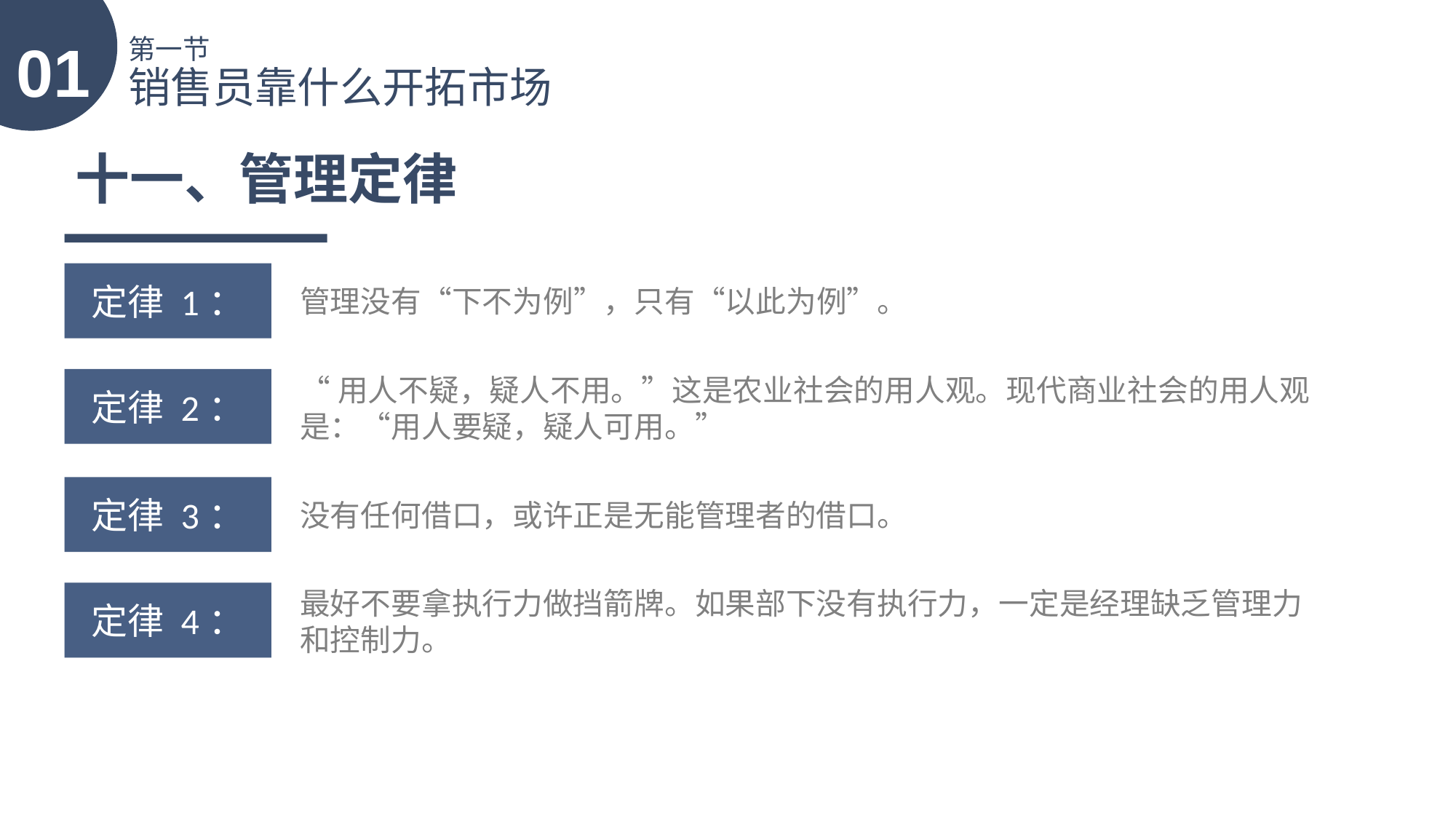

01
第一节
销售员靠什么开拓市场
十一、管理定律

定律 1：
管理没有“下不为例”，只有“以此为例”。
“用人不疑，疑人不用。”这是农业社会的用人观。现代商业社会的用人观是：“用人要疑，疑人可用。”
定律 2：
定律 3：
没有任何借口，或许正是无能管理者的借口。
最好不要拿执行力做挡箭牌。如果部下没有执行力，一定是经理缺乏管理力和控制力。
定律 4：